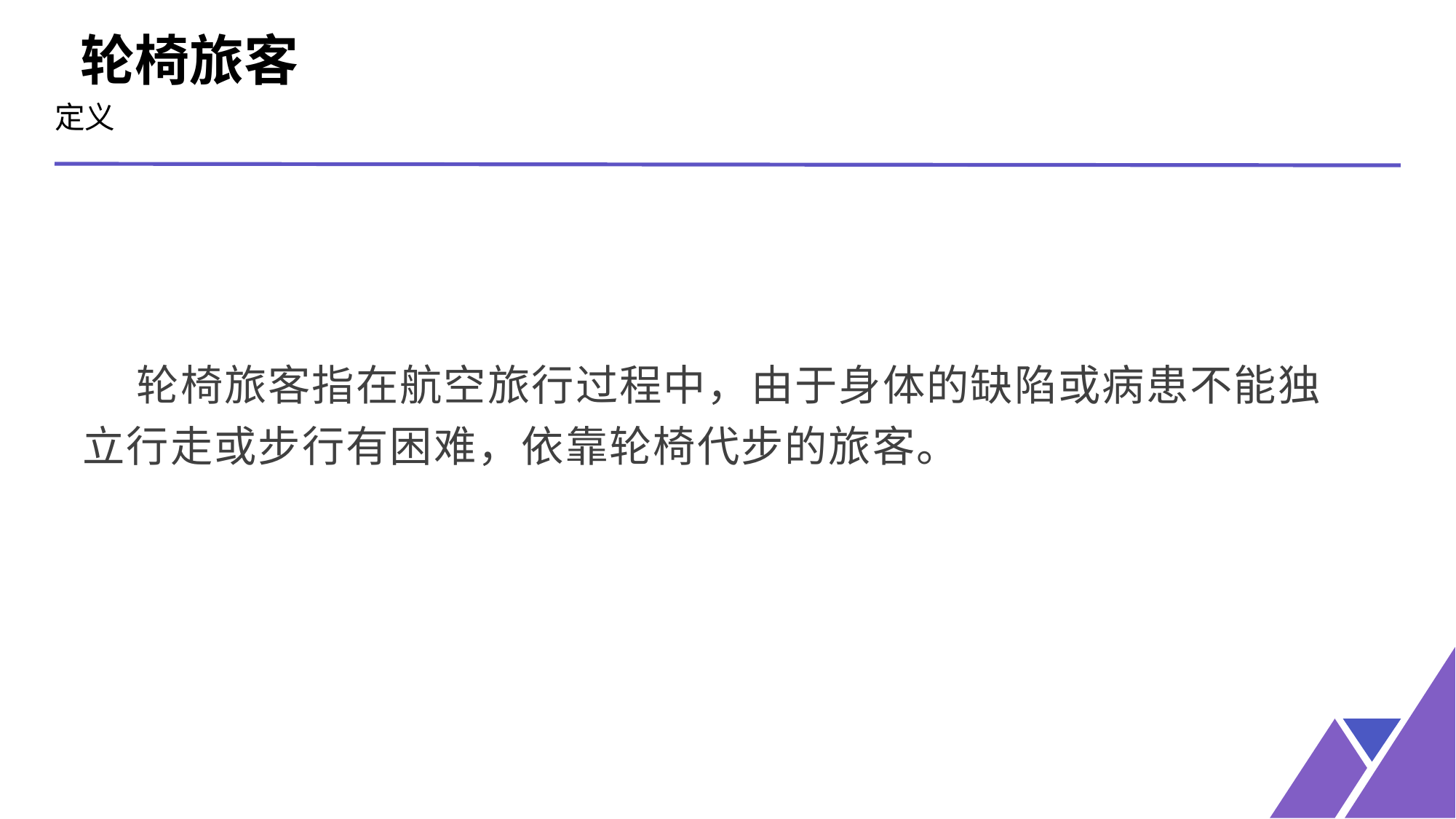

轮椅旅客
定义
    轮椅旅客指在航空旅行过程中，由于身体的缺陷或病患不能独立行走或步行有困难，依靠轮椅代步的旅客。